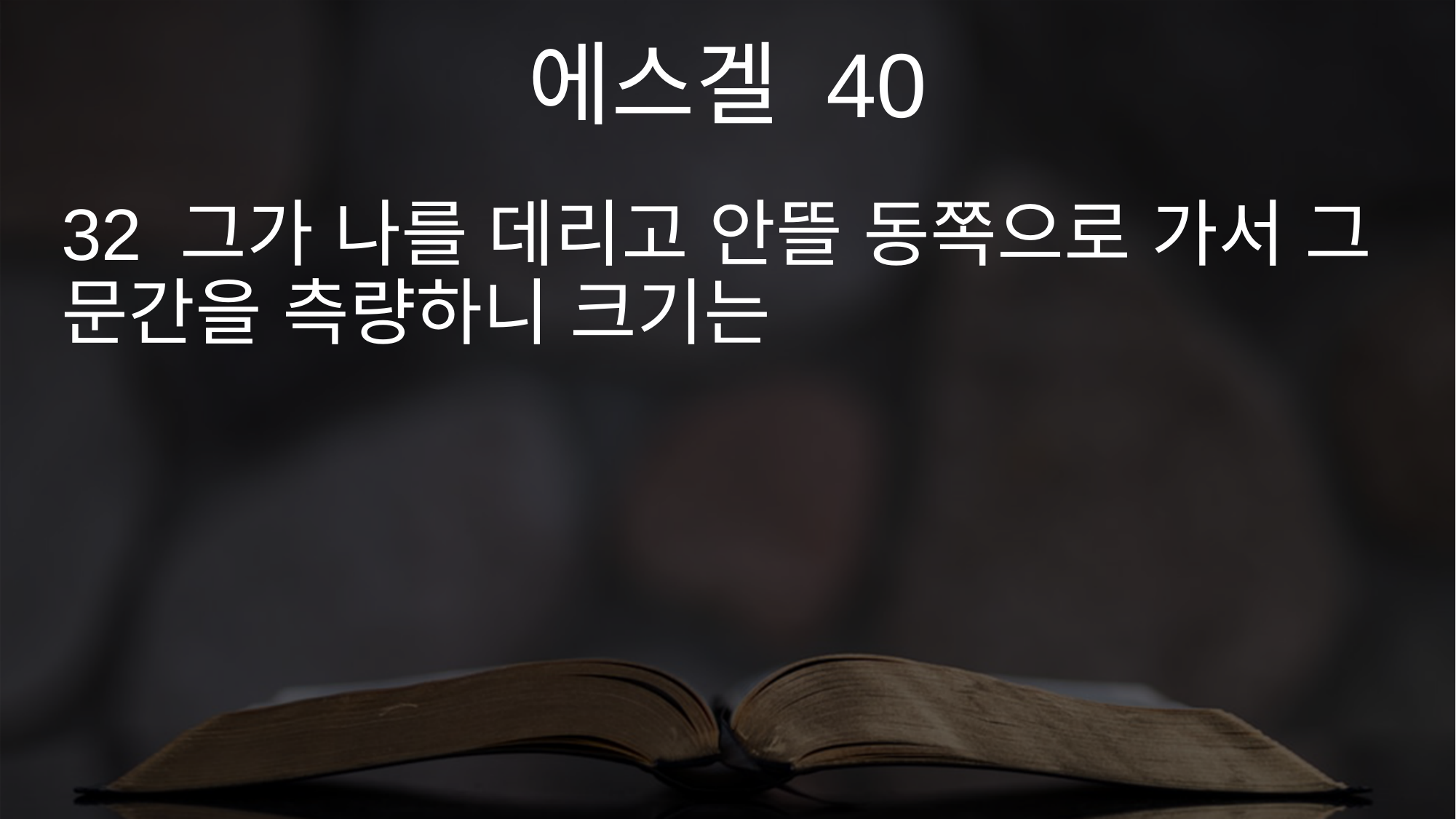

에스겔 40
32 그가 나를 데리고 안뜰 동쪽으로 가서 그 문간을 측량하니 크기는